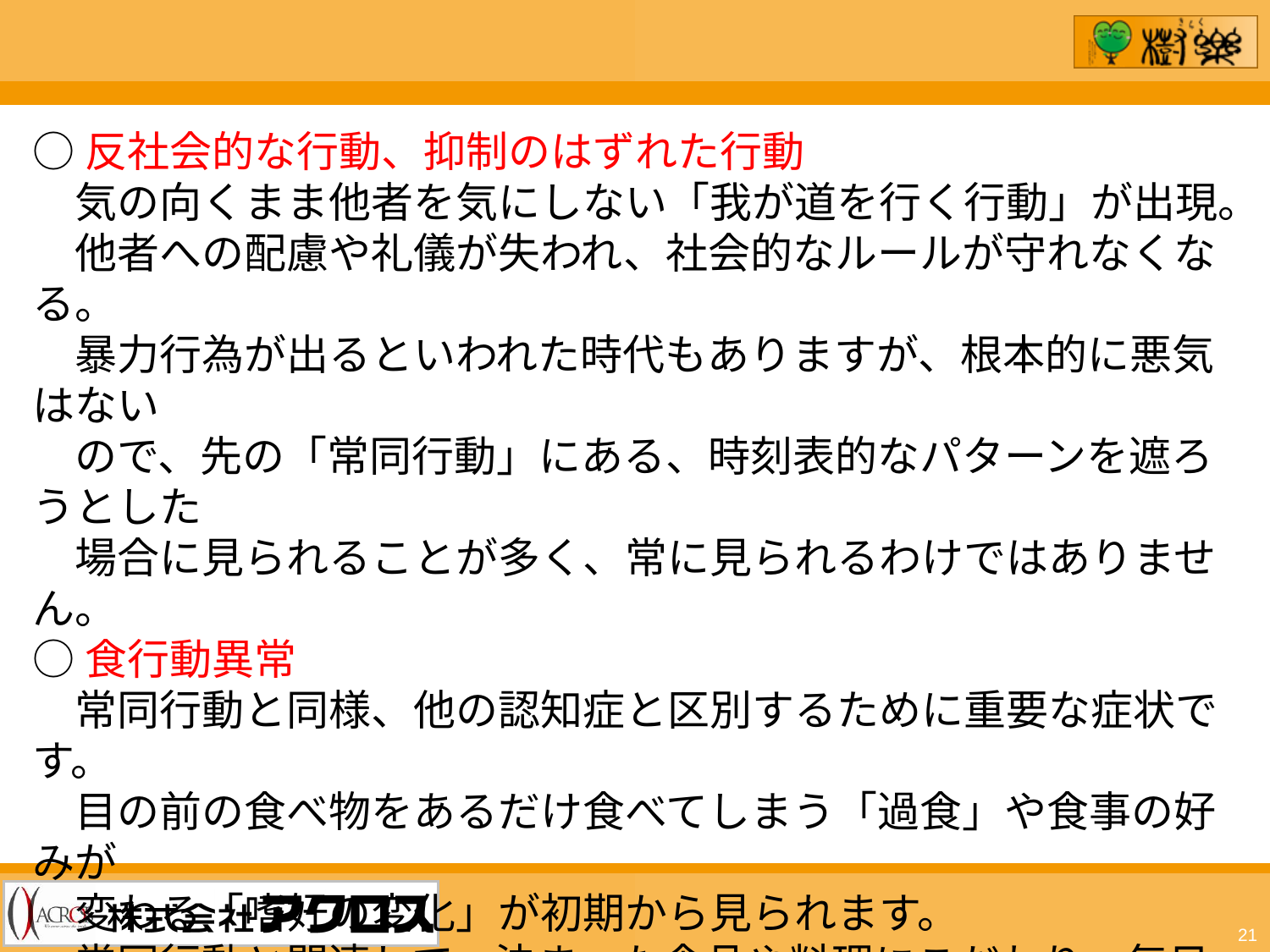

○反社会的な行動、抑制のはずれた行動
　気の向くまま他者を気にしない「我が道を行く行動」が出現。
　他者への配慮や礼儀が失われ、社会的なルールが守れなくなる。
　暴力行為が出るといわれた時代もありますが、根本的に悪気はない
　ので、先の「常同行動」にある、時刻表的なパターンを遮ろうとした
　場合に見られることが多く、常に見られるわけではありません。
○食行動異常
　常同行動と同様、他の認知症と区別するために重要な症状です。
　目の前の食べ物をあるだけ食べてしまう「過食」や食事の好みが
　変わる「嗜好の変化」が初期から見られます。
　常同行動と関連して、決まった食品や料理にこだわり、毎日同じ
　物を食べるようになります。
　前頭側頭葉型認知症では食行動異常が９０％以上の割合で
　みられます。
21